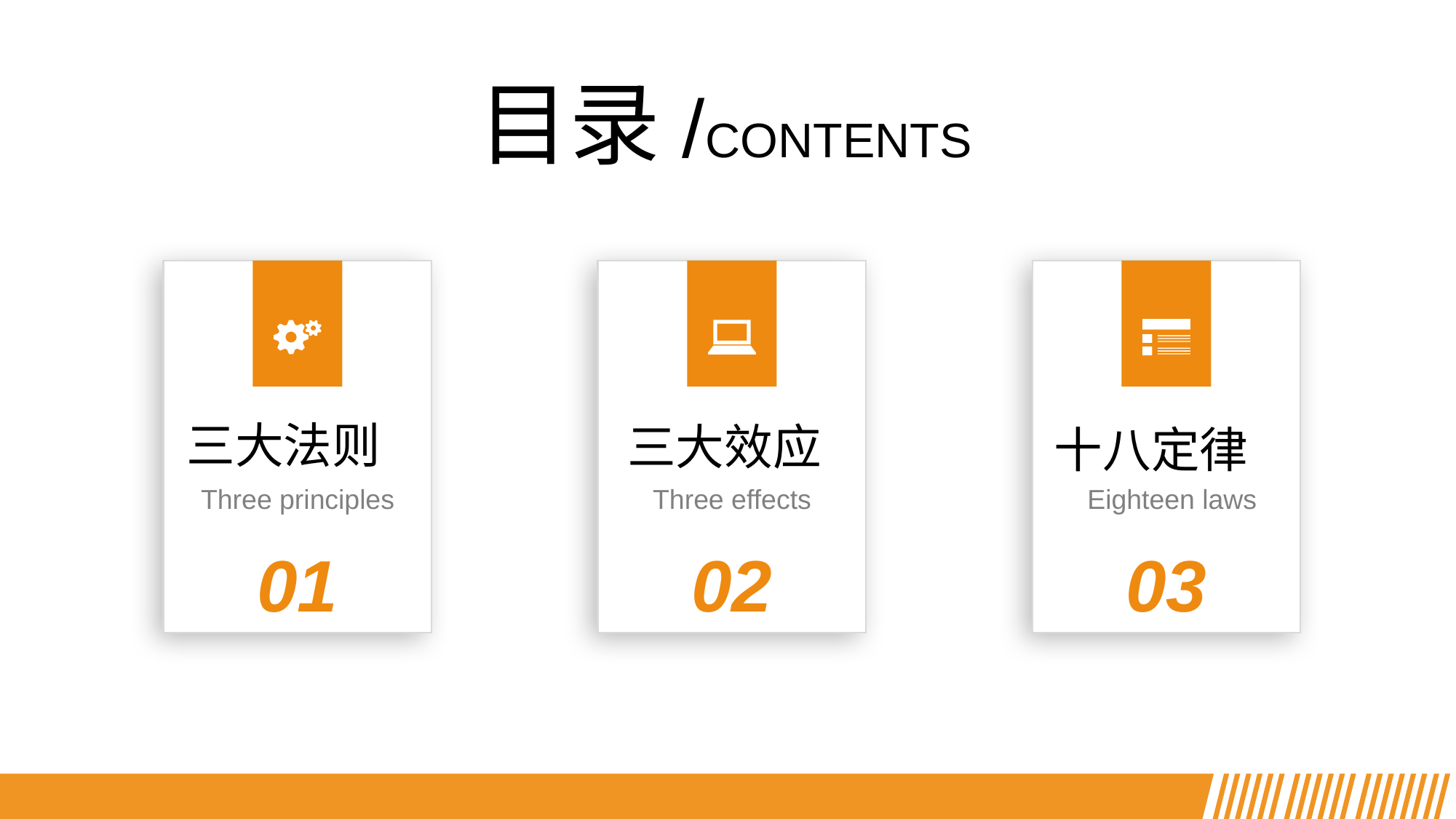

目录/CONTENTS

三大法则
三大效应
十八定律
Three principles
Three effects
Eighteen laws
01
02
03